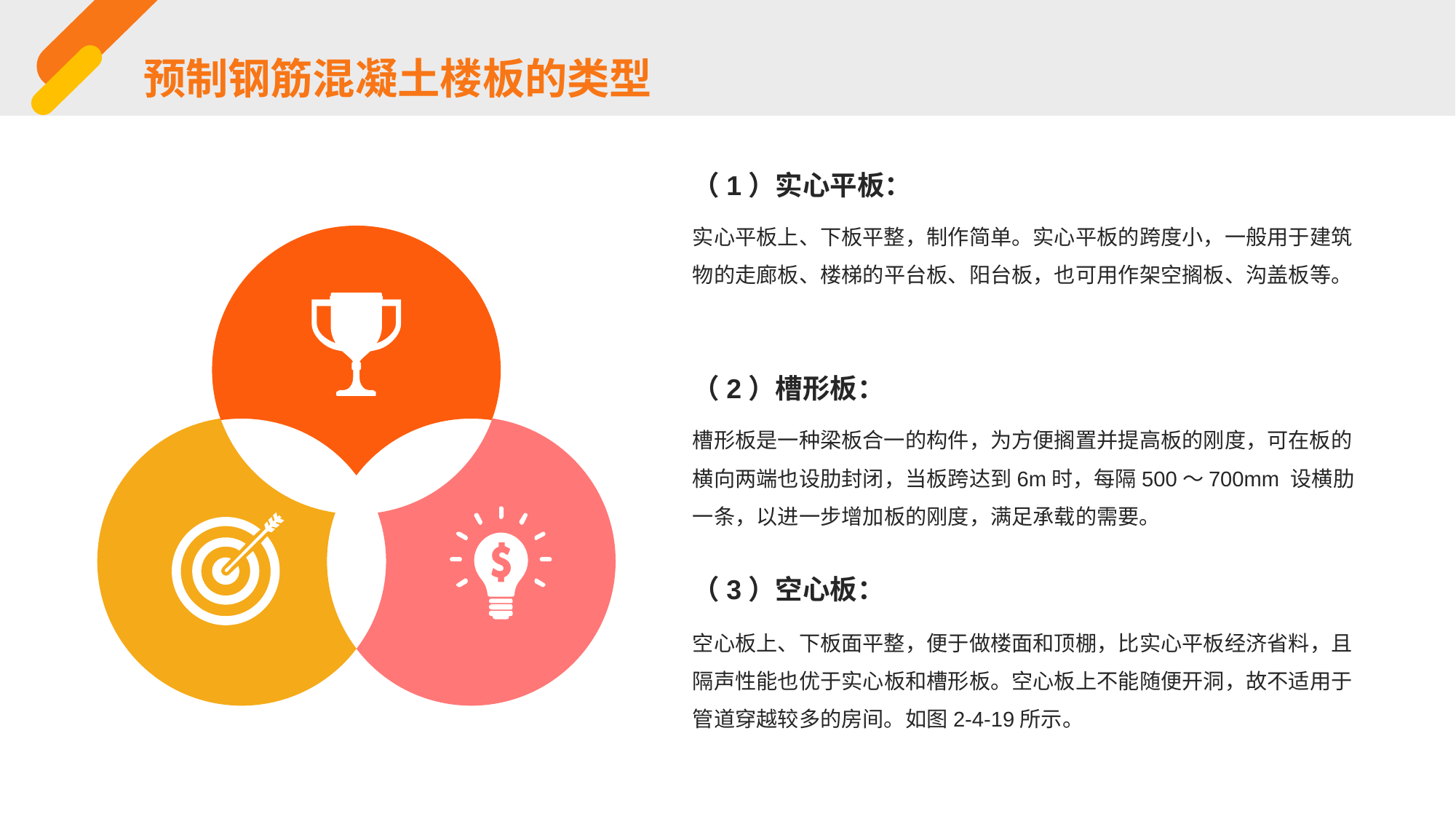

预制钢筋混凝土楼板的类型
（1）实心平板：
实心平板上、下板平整，制作简单。实心平板的跨度小，一般用于建筑物的走廊板、楼梯的平台板、阳台板，也可用作架空搁板、沟盖板等。

（2）槽形板：
槽形板是一种梁板合一的构件，为方便搁置并提高板的刚度，可在板的横向两端也设肋封闭，当板跨达到6m时，每隔500～700mm 设横肋一条，以进一步增加板的刚度，满足承载的需要。
（3）空心板：
空心板上、下板面平整，便于做楼面和顶棚，比实心平板经济省料，且隔声性能也优于实心板和槽形板。空心板上不能随便开洞，故不适用于管道穿越较多的房间。如图2-4-19所示。